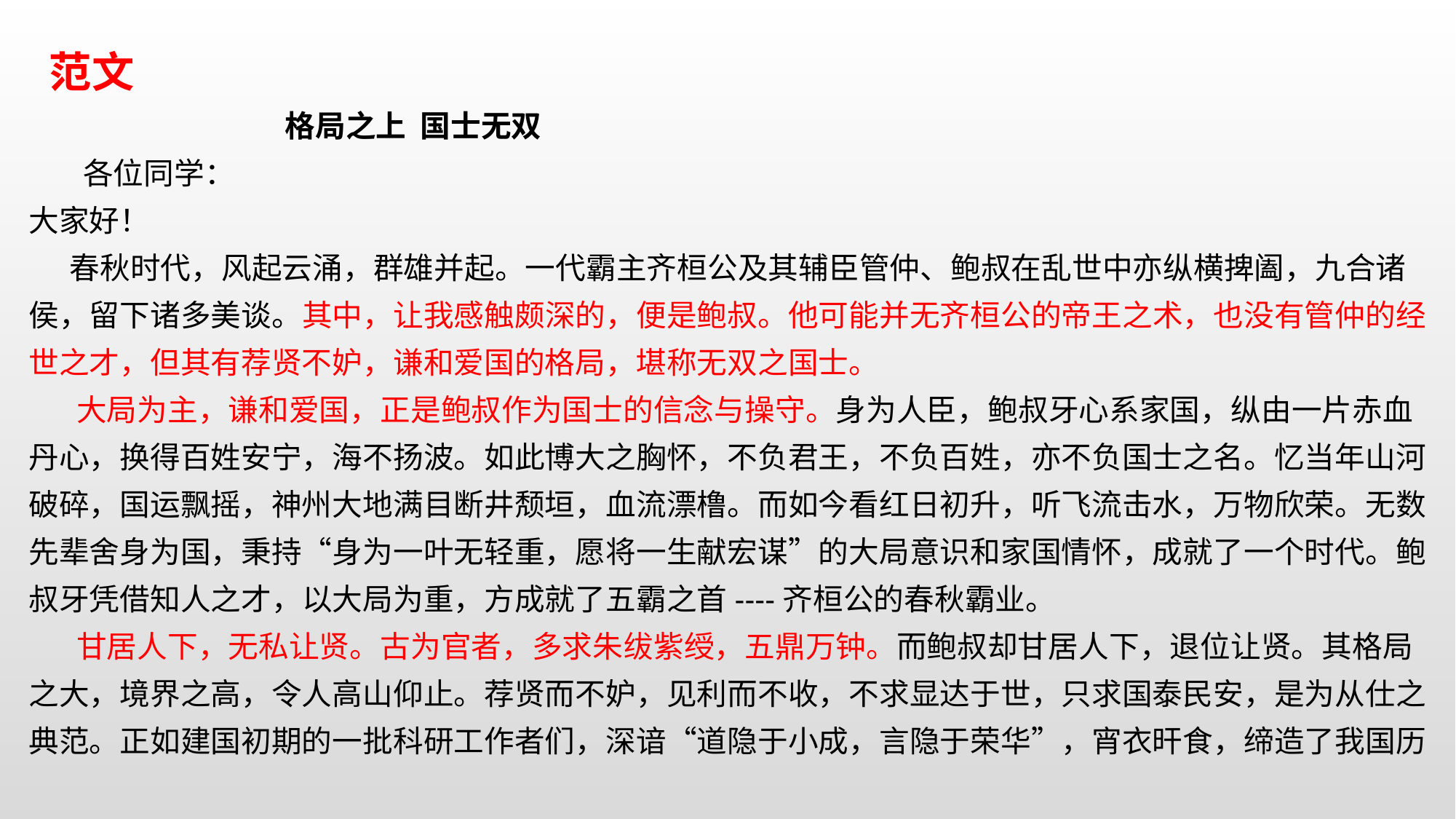

范文
                                     格局之上  国士无双
       各位同学：大家好！     春秋时代，风起云涌，群雄并起。一代霸主齐桓公及其辅臣管仲、鲍叔在乱世中亦纵横捭阖，九合诸侯，留下诸多美谈。其中，让我感触颇深的，便是鲍叔。他可能并无齐桓公的帝王之术，也没有管仲的经世之才，但其有荐贤不妒，谦和爱国的格局，堪称无双之国士。
      大局为主，谦和爱国，正是鲍叔作为国士的信念与操守。身为人臣，鲍叔牙心系家国，纵由一片赤血丹心，换得百姓安宁，海不扬波。如此博大之胸怀，不负君王，不负百姓，亦不负国士之名。忆当年山河破碎，国运飘摇，神州大地满目断井颓垣，血流漂橹。而如今看红日初升，听飞流击水，万物欣荣。无数先辈舍身为国，秉持“身为一叶无轻重，愿将一生献宏谋”的大局意识和家国情怀，成就了一个时代。鲍叔牙凭借知人之才，以大局为重，方成就了五霸之首----齐桓公的春秋霸业。      甘居人下，无私让贤。古为官者，多求朱绂紫绶，五鼎万钟。而鲍叔却甘居人下，退位让贤。其格局之大，境界之高，令人高山仰止。荐贤而不妒，见利而不收，不求显达于世，只求国泰民安，是为从仕之典范。正如建国初期的一批科研工作者们，深谙“道隐于小成，言隐于荣华”，宵衣旰食，缔造了我国历